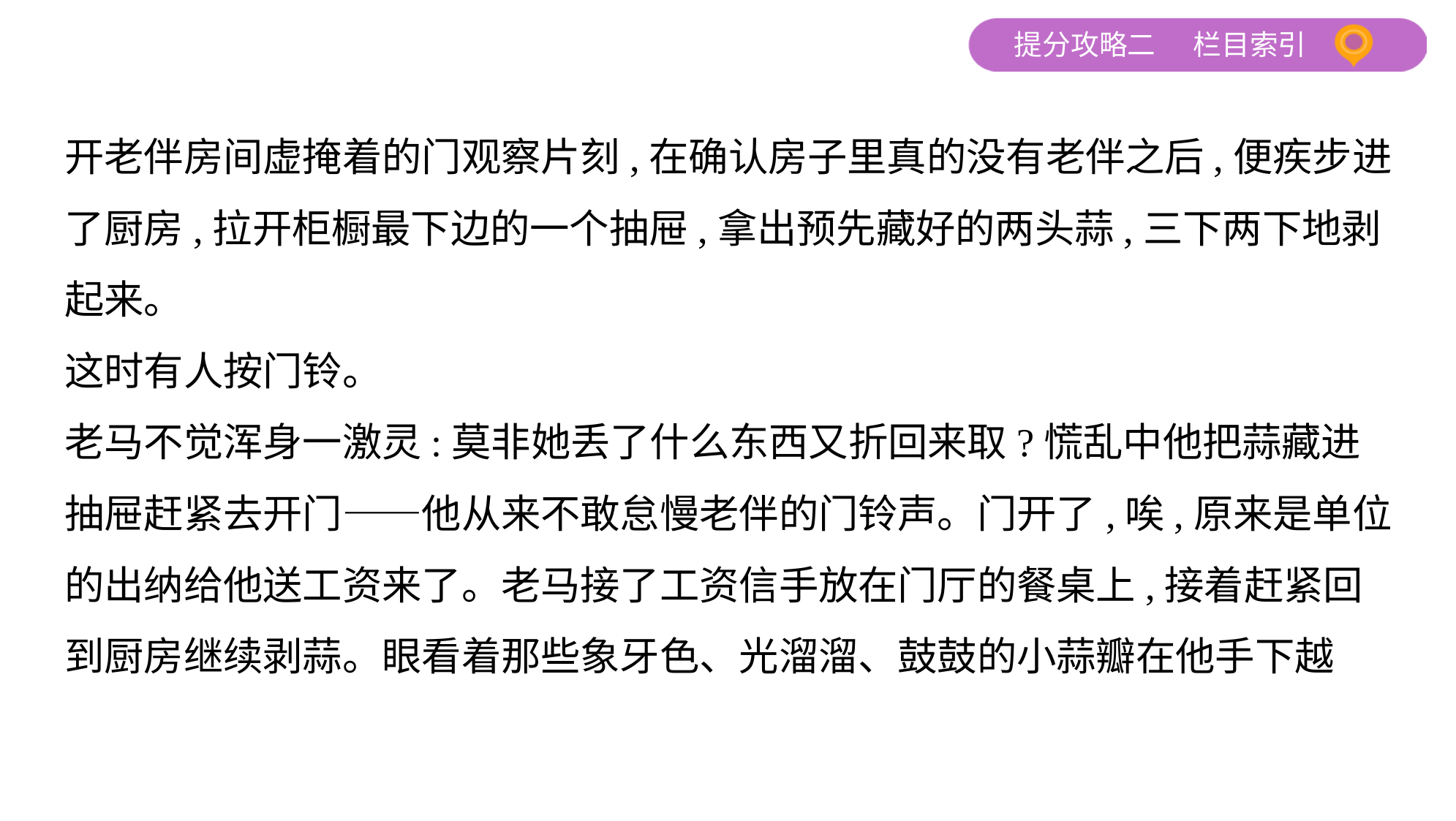

开老伴房间虚掩着的门观察片刻,在确认房子里真的没有老伴之后,便疾步进
了厨房,拉开柜橱最下边的一个抽屉,拿出预先藏好的两头蒜,三下两下地剥
起来。
这时有人按门铃。
老马不觉浑身一激灵:莫非她丢了什么东西又折回来取?慌乱中他把蒜藏进
抽屉赶紧去开门——他从来不敢怠慢老伴的门铃声。门开了,唉,原来是单位
的出纳给他送工资来了。老马接了工资信手放在门厅的餐桌上,接着赶紧回
到厨房继续剥蒜。眼看着那些象牙色、光溜溜、鼓鼓的小蒜瓣在他手下越